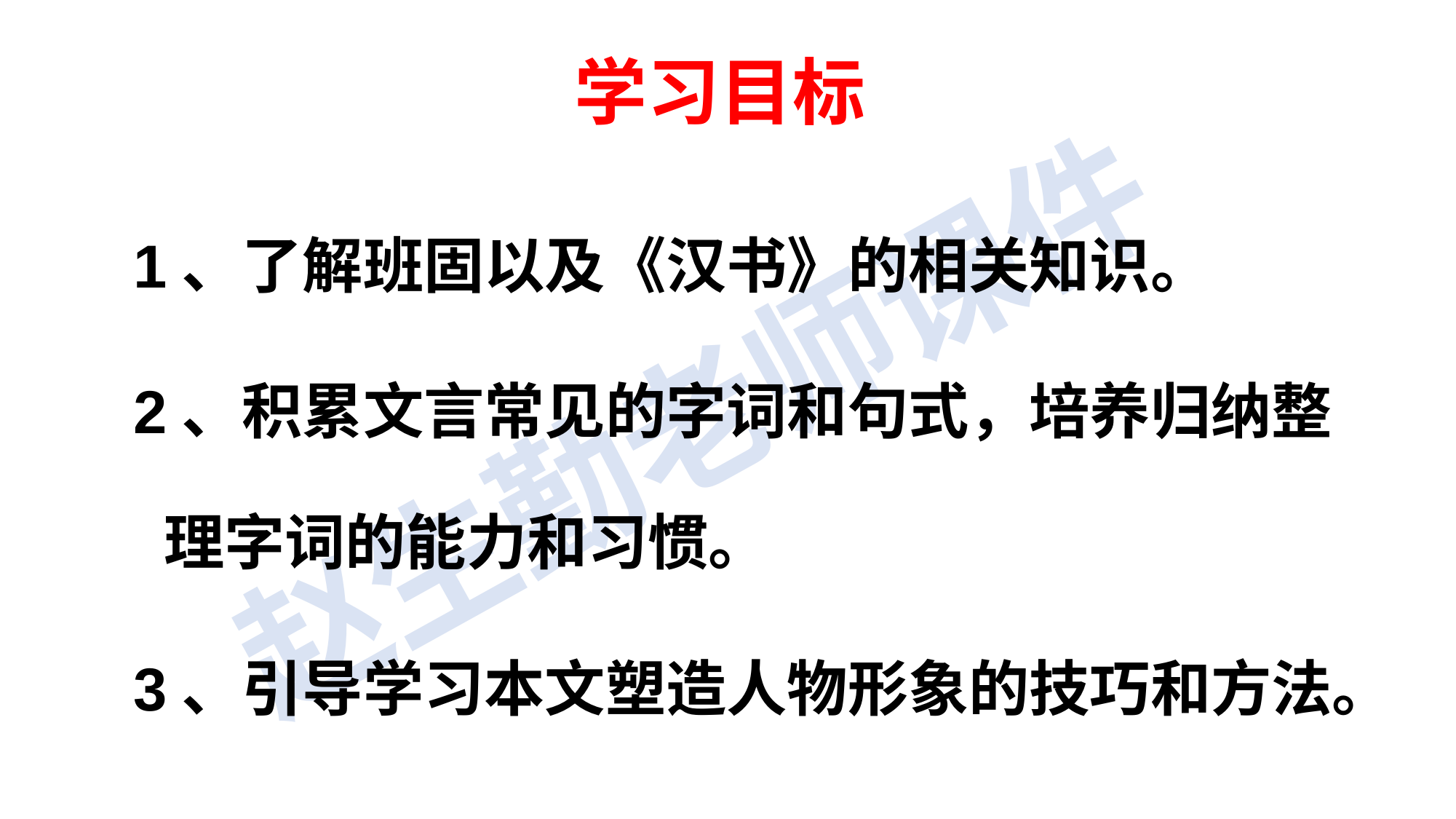

# 学习目标
1、了解班固以及《汉书》的相关知识。
2、积累文言常见的字词和句式，培养归纳整理字词的能力和习惯。
3、引导学习本文塑造人物形象的技巧和方法。